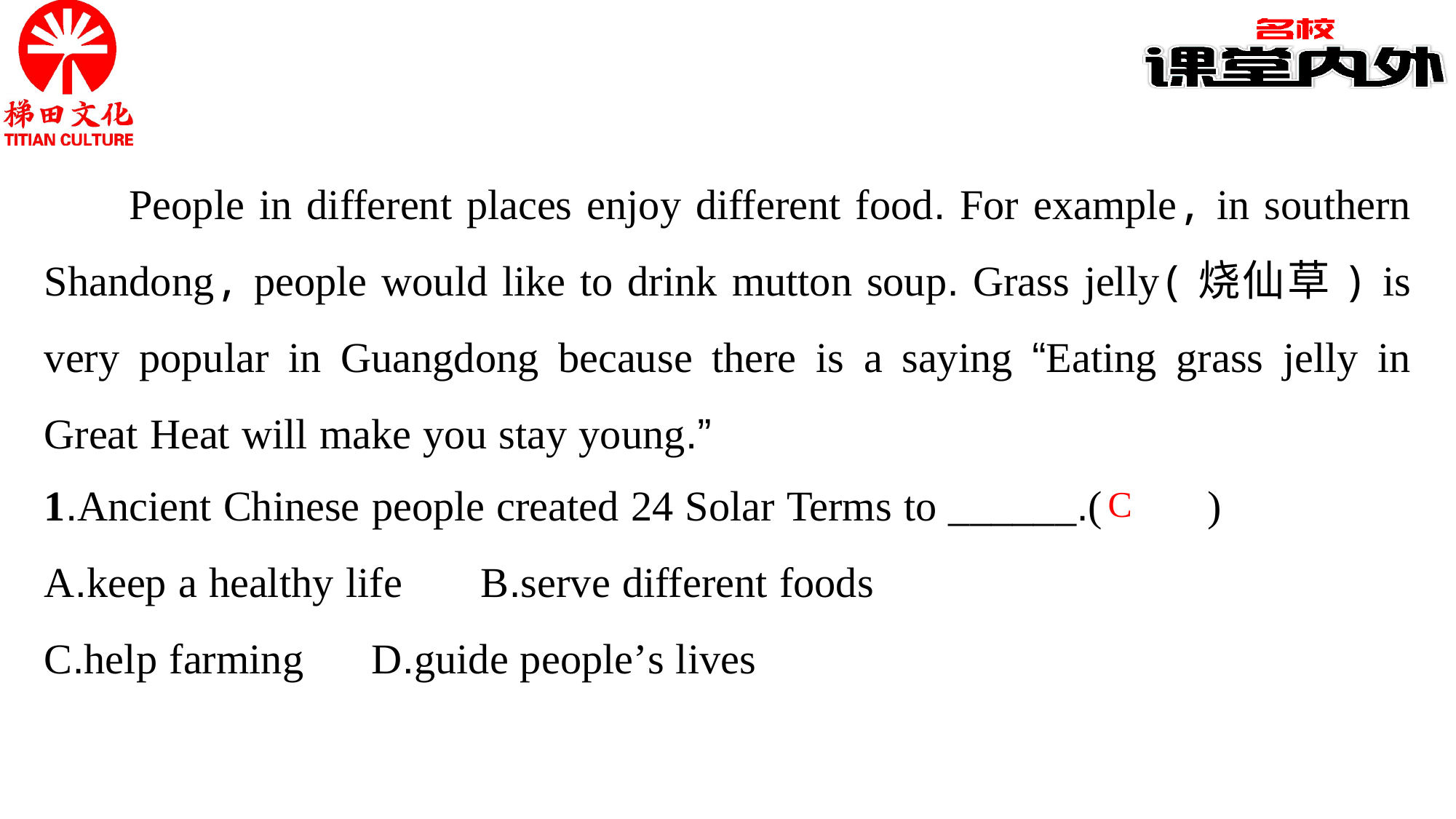

People in different places enjoy different food. For example, in southern Shandong, people would like to drink mutton soup. Grass jelly(烧仙草) is very popular in Guangdong because there is a saying “Eating grass jelly in Great Heat will make you stay young.”
1.Ancient Chinese people created 24 Solar Terms to ______.(　　)
A.keep a healthy life	B.serve different foods
C.help farming	D.guide people’s lives
C